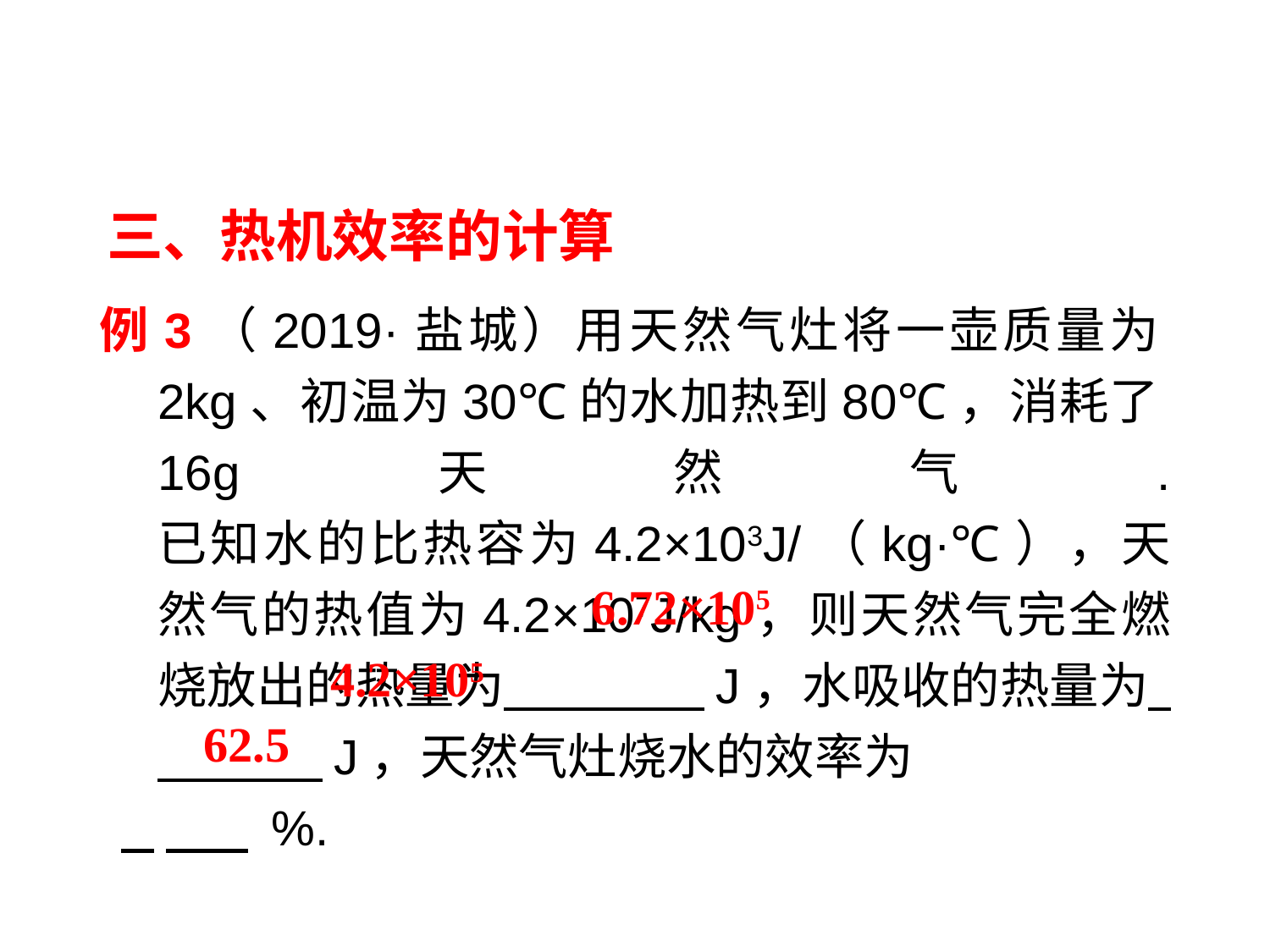

三、热机效率的计算
例3（2019·盐城）用天然气灶将一壶质量为2kg、初温为30℃的水加热到80℃，消耗了16g天然气. 已知水的比热容为4.2×103J/（kg·℃），天然气的热值为4.2×107J/kg，则天然气完全燃烧放出的热量为     　    　J，水吸收的热量为     　    　J，天然气灶烧水的效率为
     　    %.
6.72×105
4.2×105
62.5